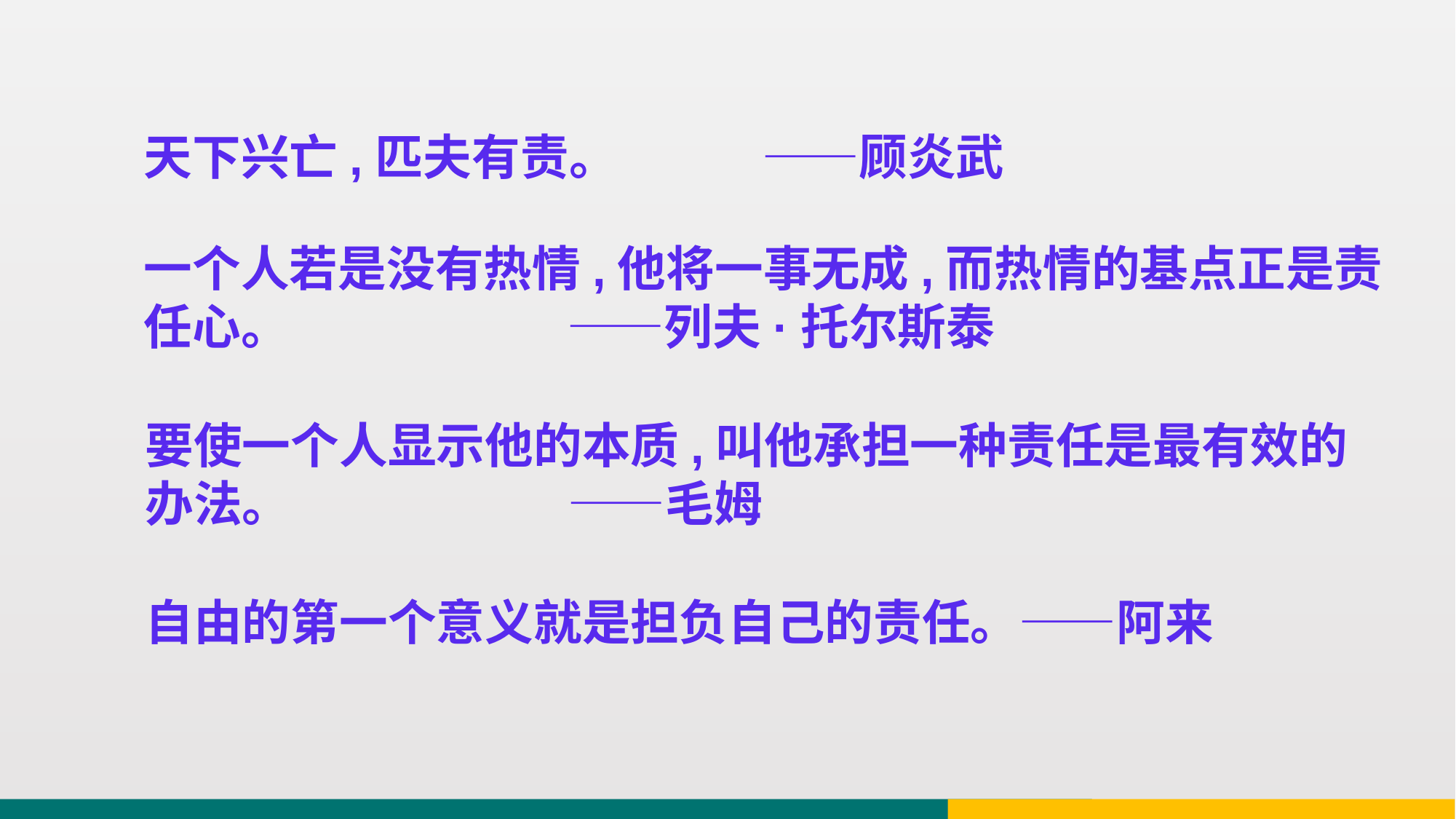

天下兴亡,匹夫有责。             ——顾炎武
一个人若是没有热情,他将一事无成,而热情的基点正是责任心。                         ——列夫·托尔斯泰
要使一个人显示他的本质,叫他承担一种责任是最有效的办法。                         ——毛姆
自由的第一个意义就是担负自己的责任。——阿来